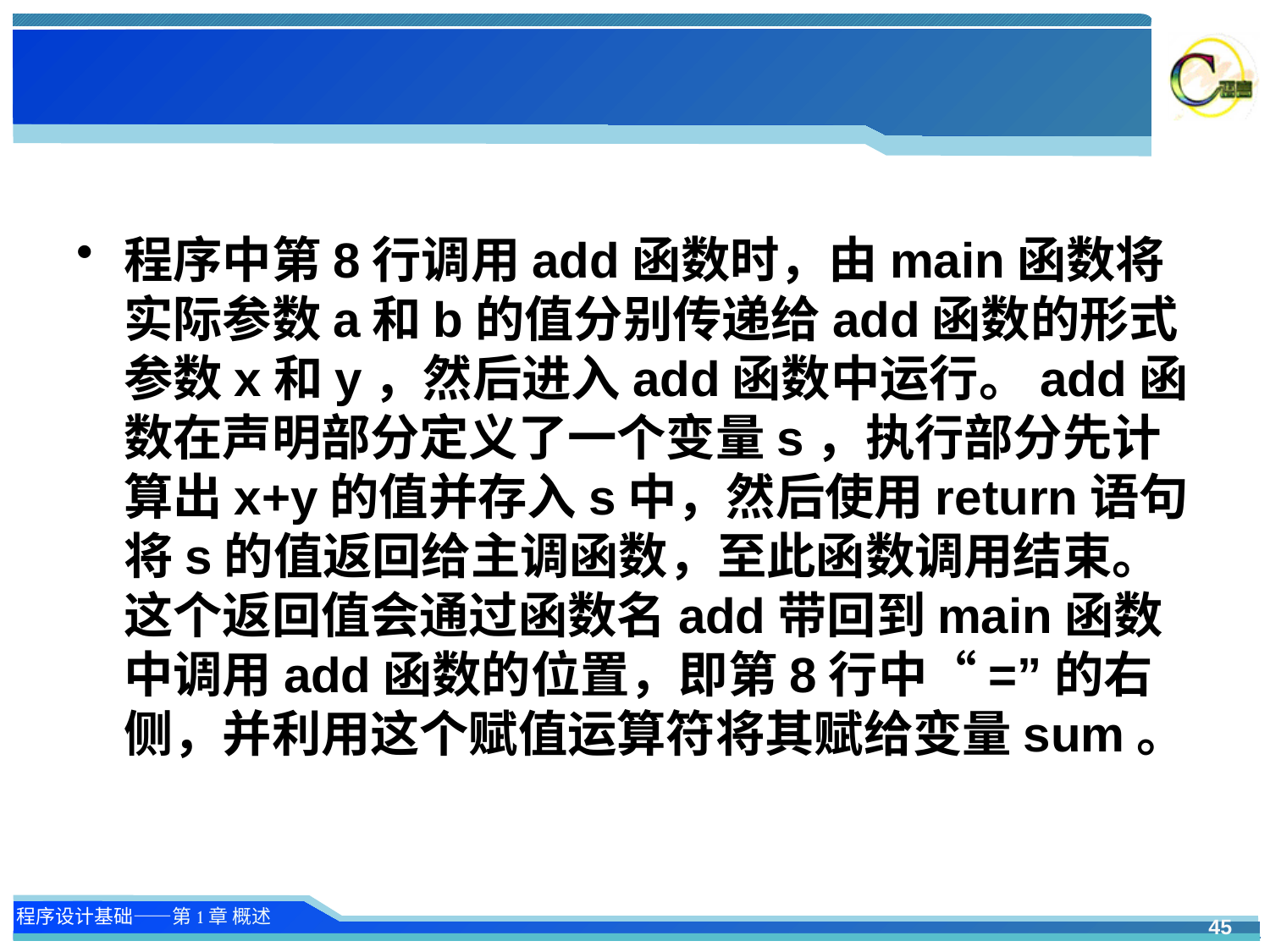

#
程序中第8行调用add函数时，由main函数将实际参数a和b的值分别传递给add函数的形式参数x和y，然后进入add函数中运行。add函数在声明部分定义了一个变量s，执行部分先计算出x+y的值并存入s中，然后使用return语句将s的值返回给主调函数，至此函数调用结束。这个返回值会通过函数名add带回到main函数中调用add函数的位置，即第8行中“=”的右侧，并利用这个赋值运算符将其赋给变量sum。
45